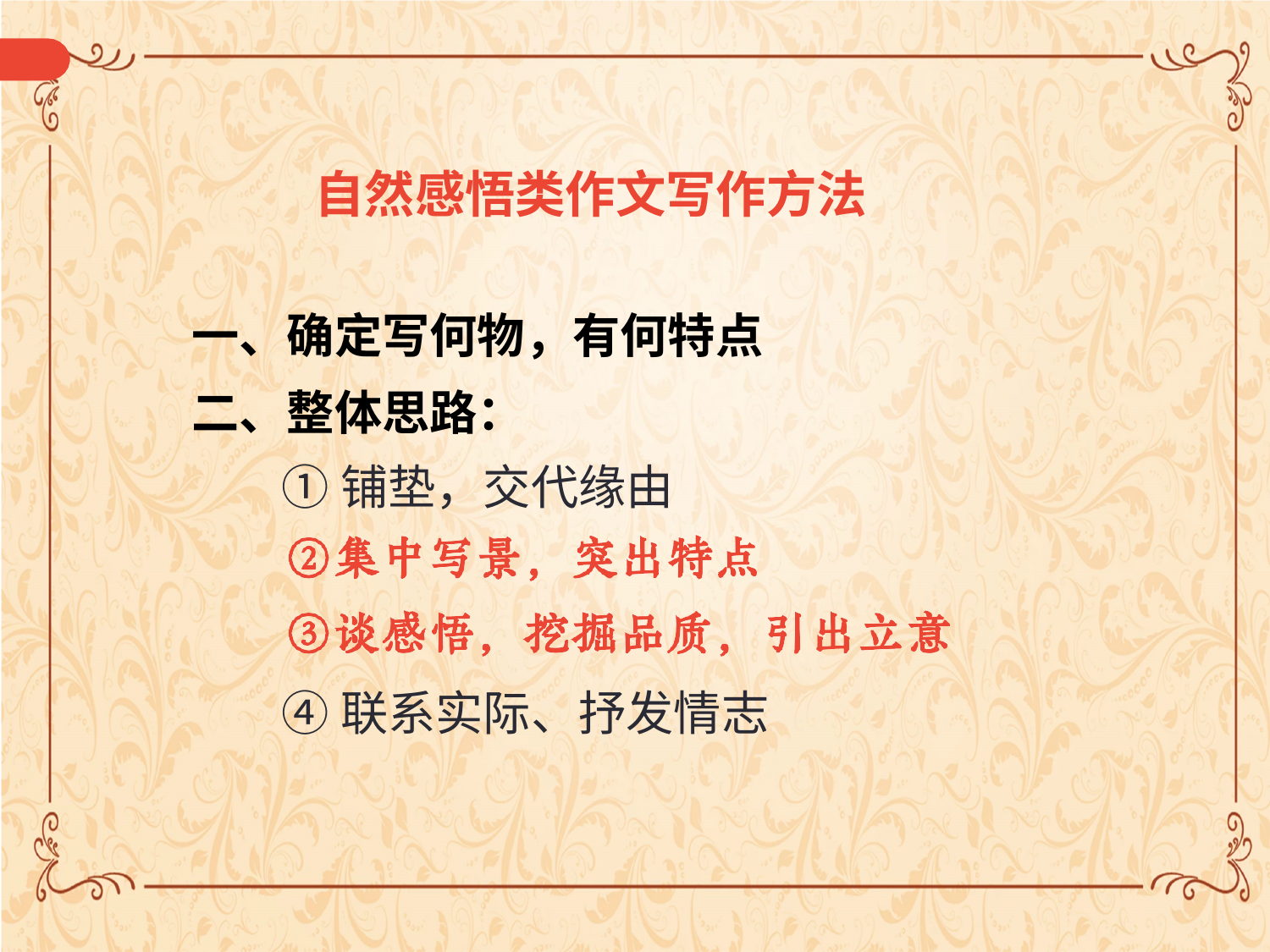

# 自然感悟类作文写作方法
一、确定写何物，有何特点
二、整体思路：
①铺垫，交代缘由

④联系实际、抒发情志